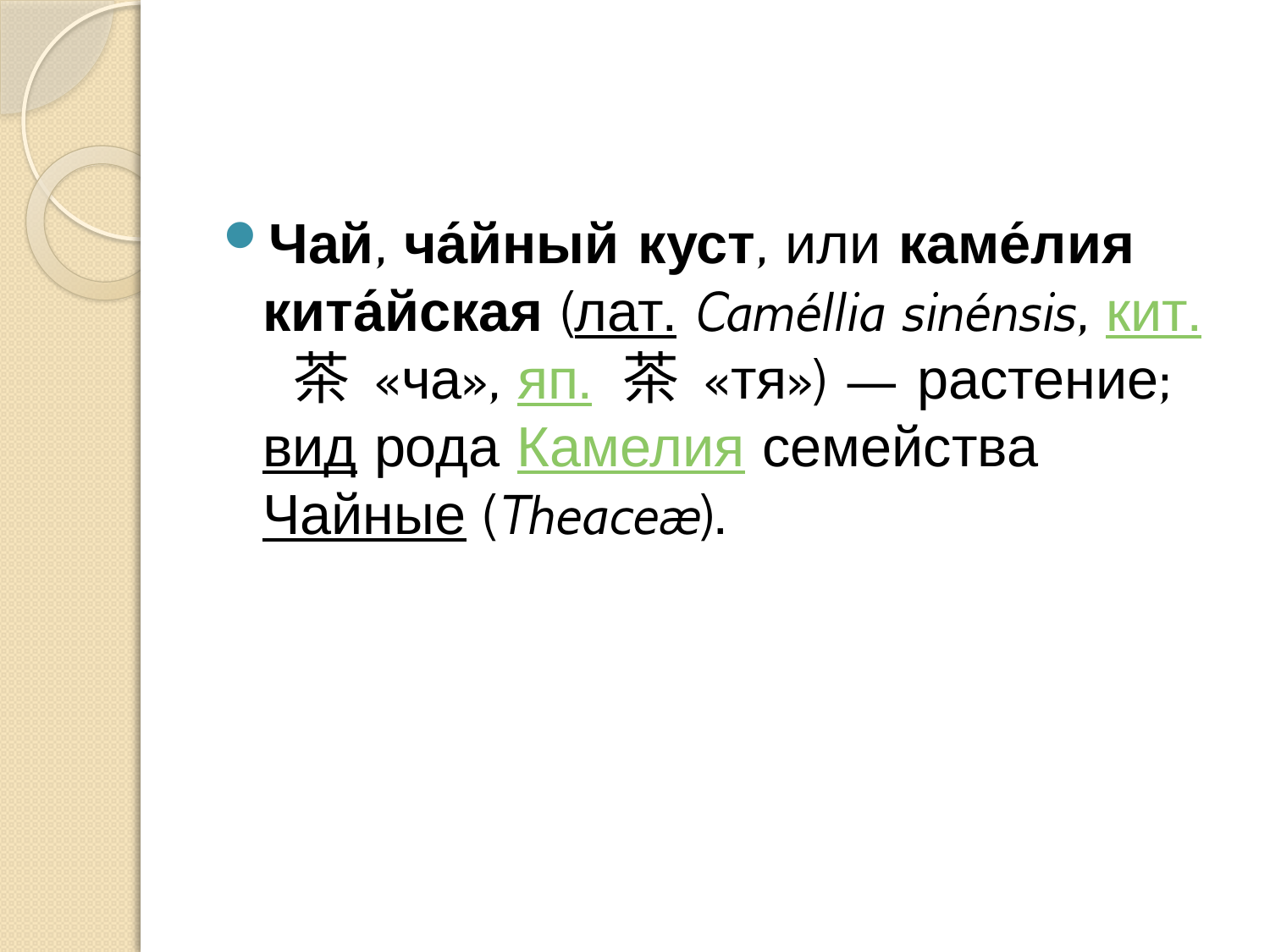

#
Чай, ча́йный куст, или каме́лия кита́йская (лат. Caméllia sinénsis, кит. 茶 «ча», яп. 茶 «тя») — растение; вид рода Камелия семейства Чайные (Theaceae).